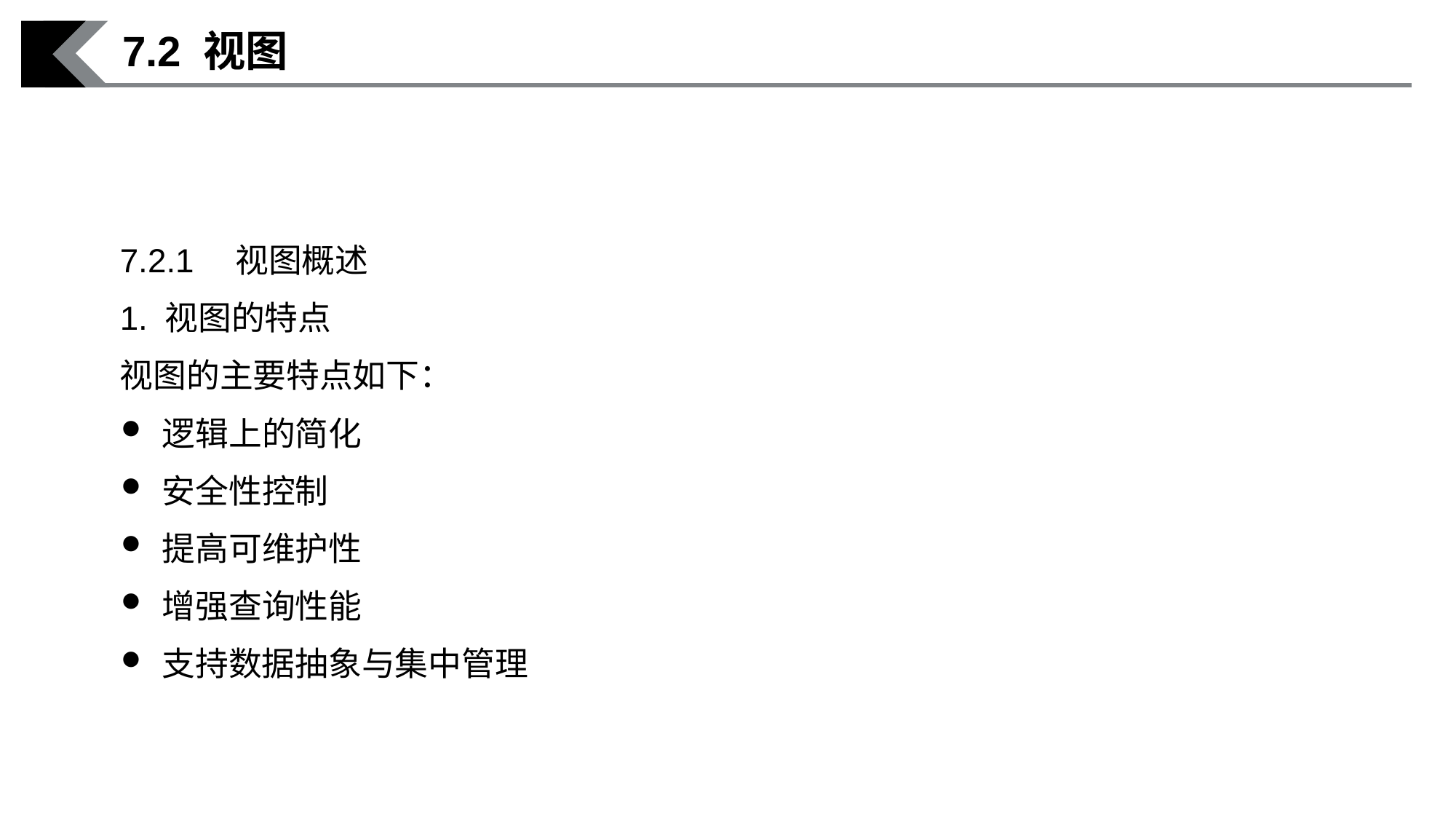

7.2 视图
7.2.1　视图概述
1. 视图的特点
视图的主要特点如下：
逻辑上的简化
安全性控制
提高可维护性
增强查询性能
支持数据抽象与集中管理